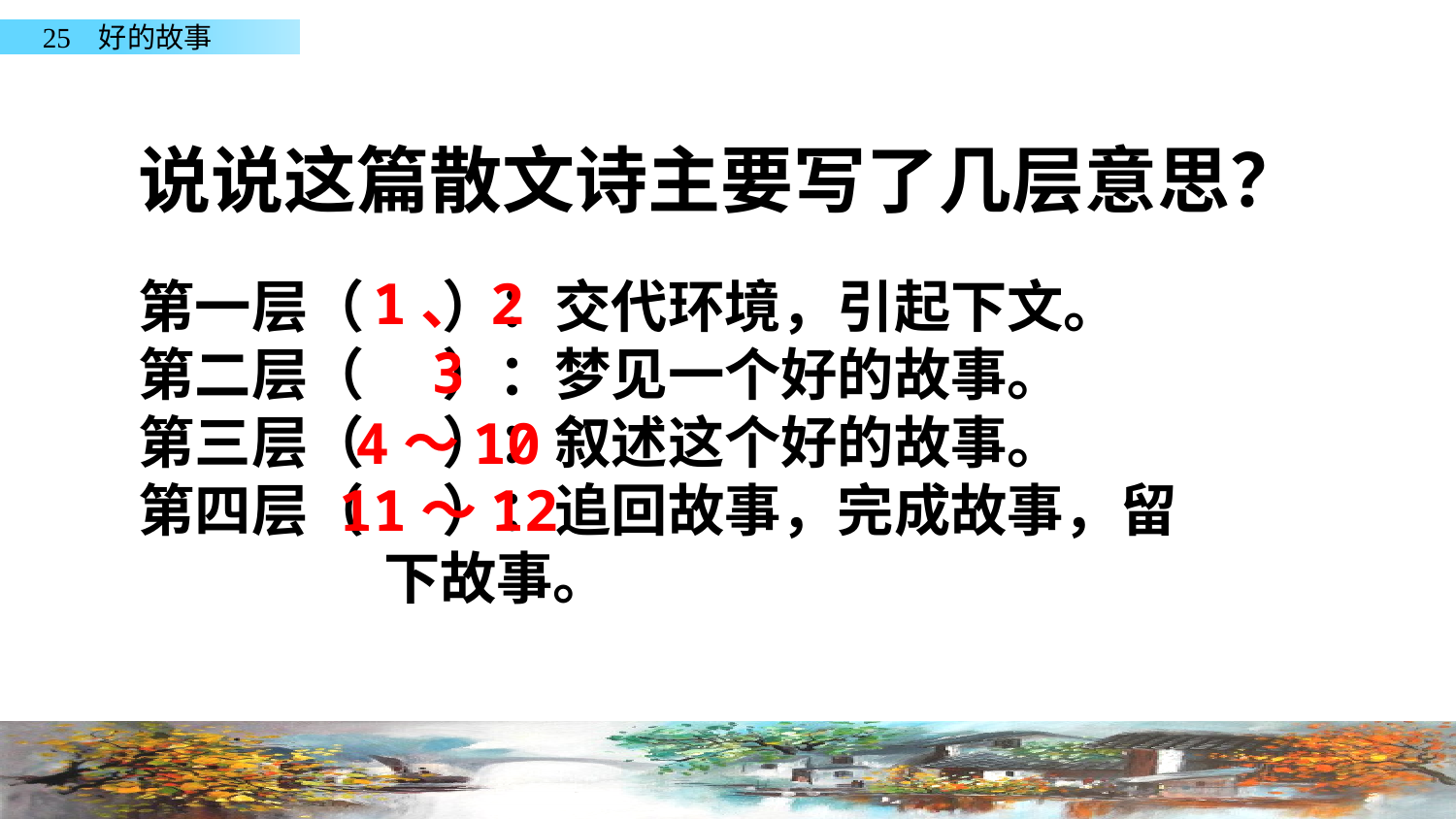

说说这篇散文诗主要写了几层意思？
1、2
第一层（      ）：交代环境，引起下文。
第二层（      ）：梦见一个好的故事。
第三层（      ）：叙述这个好的故事。
第四层（      ）：追回故事，完成故事，留
                  下故事。
3
4～10
11～12